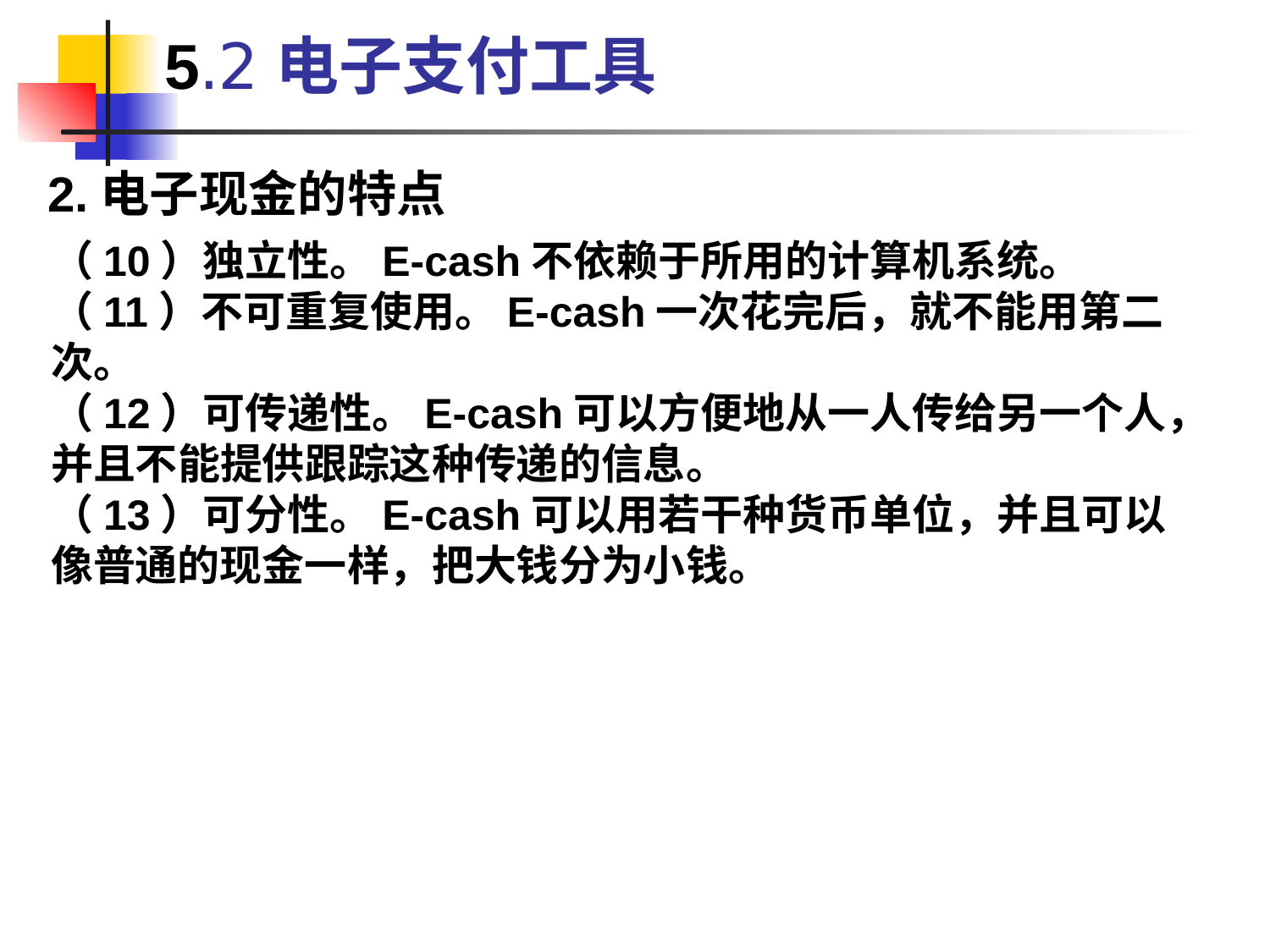

5.2电子支付工具

2.电子现金的特点
（10）独立性。E-cash不依赖于所用的计算机系统。
（11）不可重复使用。E-cash一次花完后，就不能用第二次。
（12）可传递性。E-cash可以方便地从一人传给另一个人，并且不能提供跟踪这种传递的信息。
（13）可分性。E-cash可以用若干种货币单位，并且可以像普通的现金一样，把大钱分为小钱。